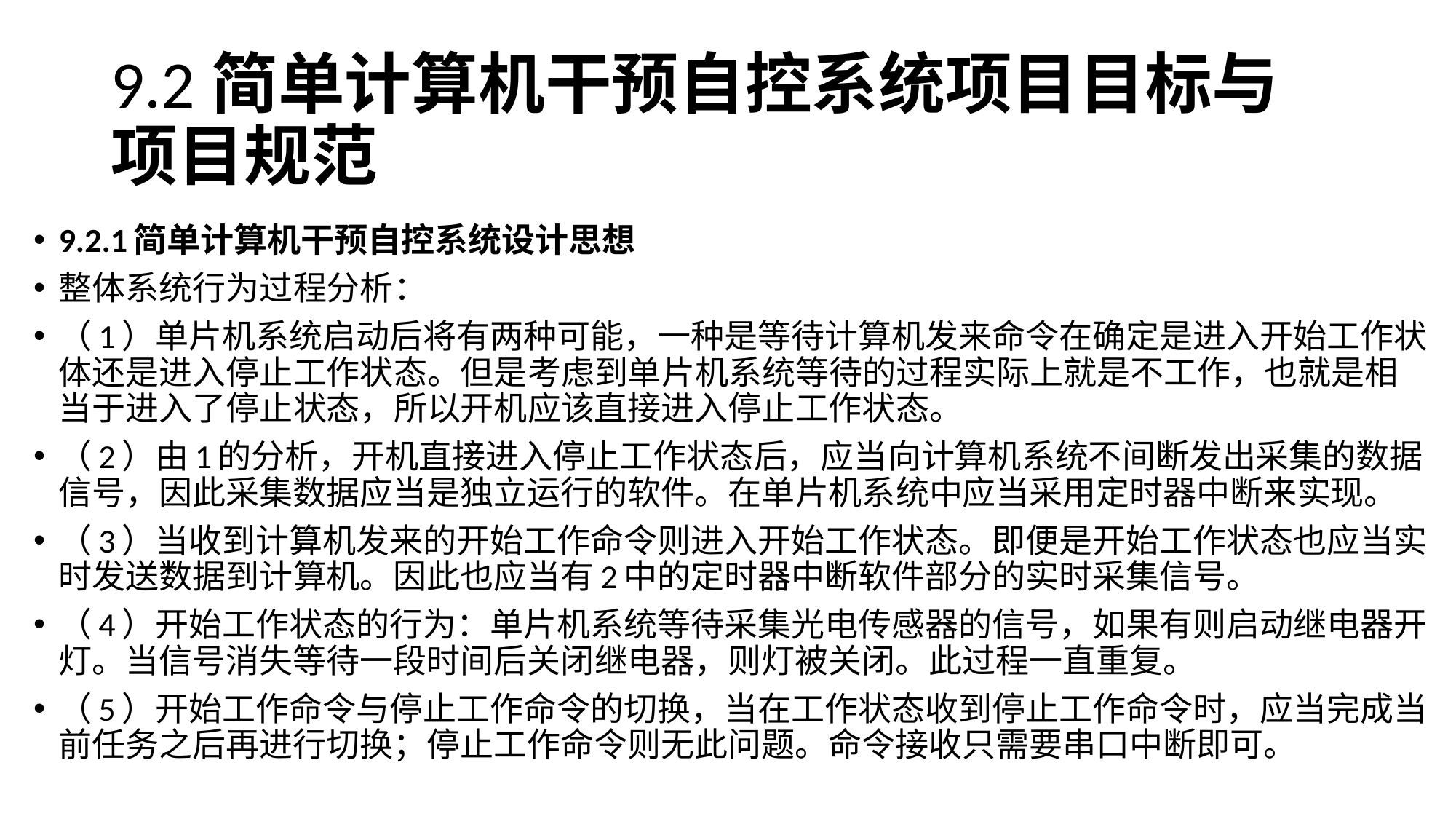

# 9.2简单计算机干预自控系统项目目标与项目规范
9.2.1简单计算机干预自控系统设计思想
整体系统行为过程分析：
（1）单片机系统启动后将有两种可能，一种是等待计算机发来命令在确定是进入开始工作状体还是进入停止工作状态。但是考虑到单片机系统等待的过程实际上就是不工作，也就是相当于进入了停止状态，所以开机应该直接进入停止工作状态。
（2）由1的分析，开机直接进入停止工作状态后，应当向计算机系统不间断发出采集的数据信号，因此采集数据应当是独立运行的软件。在单片机系统中应当采用定时器中断来实现。
（3）当收到计算机发来的开始工作命令则进入开始工作状态。即便是开始工作状态也应当实时发送数据到计算机。因此也应当有2中的定时器中断软件部分的实时采集信号。
（4）开始工作状态的行为：单片机系统等待采集光电传感器的信号，如果有则启动继电器开灯。当信号消失等待一段时间后关闭继电器，则灯被关闭。此过程一直重复。
（5）开始工作命令与停止工作命令的切换，当在工作状态收到停止工作命令时，应当完成当前任务之后再进行切换；停止工作命令则无此问题。命令接收只需要串口中断即可。